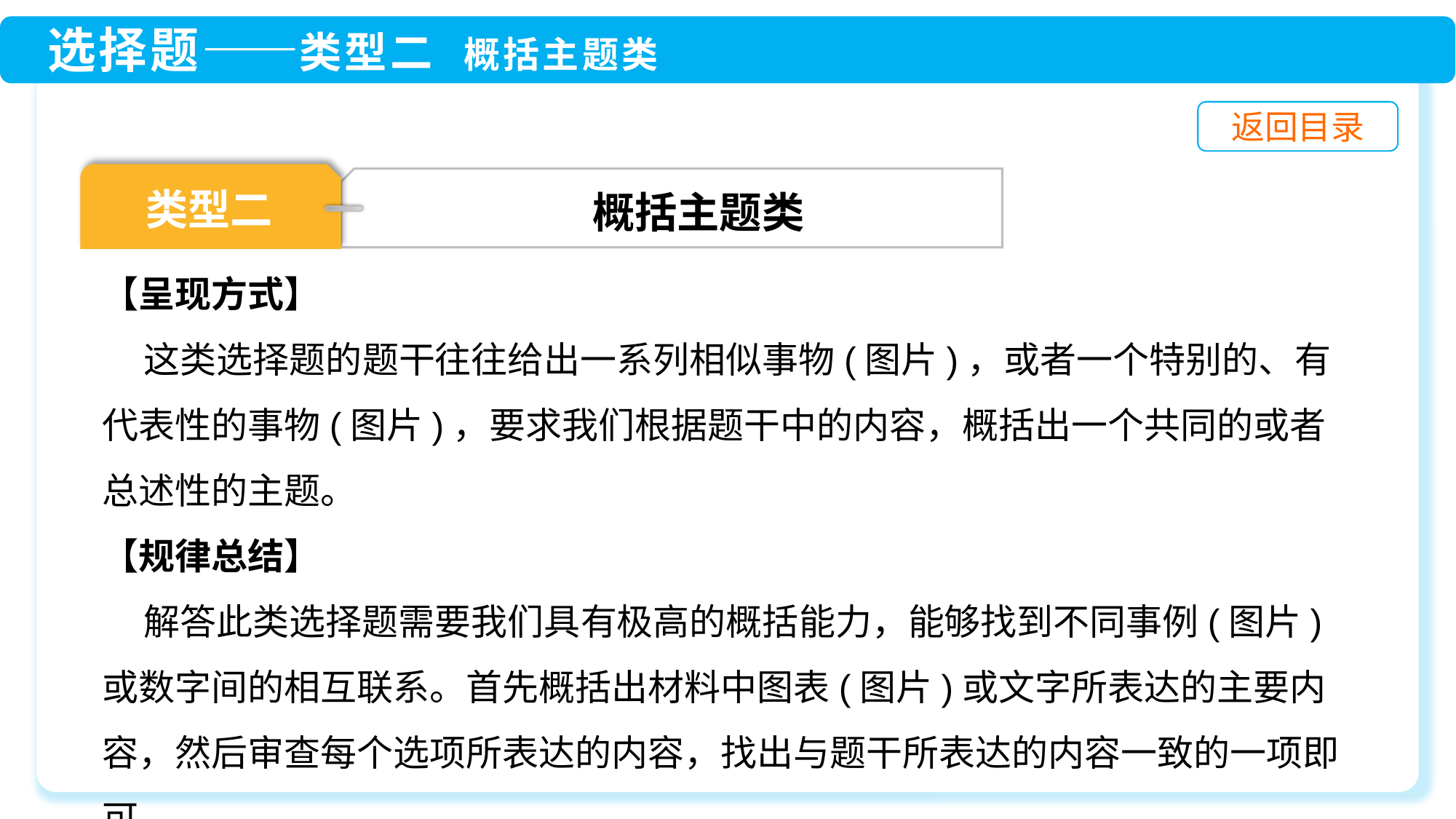

类型二
概括主题类

【呈现方式】
    这类选择题的题干往往给出一系列相似事物(图片)，或者一个特别的、有代表性的事物(图片)，要求我们根据题干中的内容，概括出一个共同的或者总述性的主题。
【规律总结】
    解答此类选择题需要我们具有极高的概括能力，能够找到不同事例(图片)或数字间的相互联系。首先概括出材料中图表(图片)或文字所表达的主要内容，然后审查每个选项所表达的内容，找出与题干所表达的内容一致的一项即可。